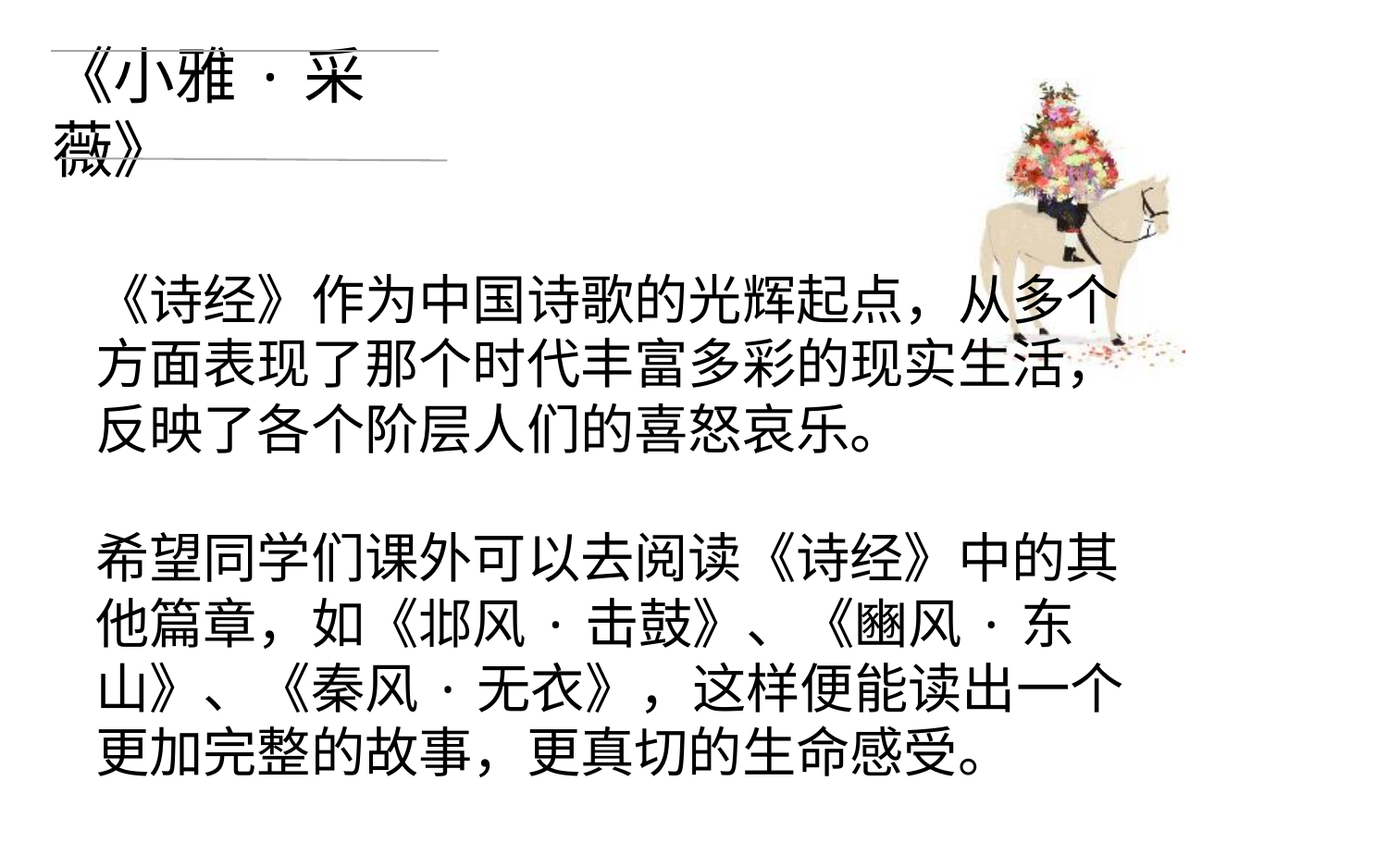

《小雅·采薇》
《诗经》作为中国诗歌的光辉起点，从多个方面表现了那个时代丰富多彩的现实生活，反映了各个阶层人们的喜怒哀乐。

希望同学们课外可以去阅读《诗经》中的其他篇章，如《邶风·击鼓》、《豳风·东山》、《秦风·无衣》，这样便能读出一个更加完整的故事，更真切的生命感受。